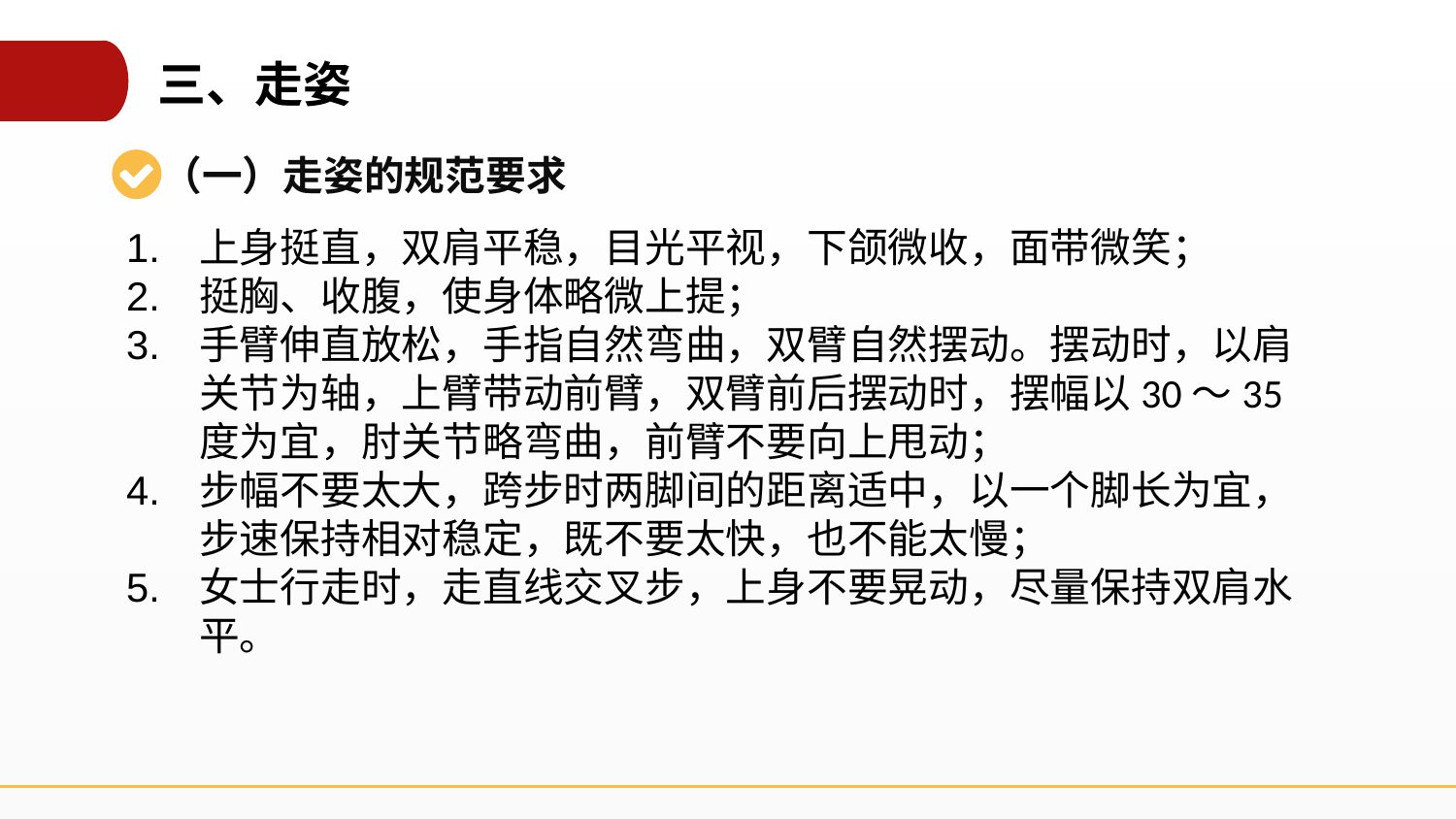

三、走姿

（一）走姿的规范要求
上身挺直，双肩平稳，目光平视，下颌微收，面带微笑；
挺胸、收腹，使身体略微上提；
手臂伸直放松，手指自然弯曲，双臂自然摆动。摆动时，以肩关节为轴，上臂带动前臂，双臂前后摆动时，摆幅以30～35度为宜，肘关节略弯曲，前臂不要向上甩动；
步幅不要太大，跨步时两脚间的距离适中，以一个脚长为宜，步速保持相对稳定，既不要太快，也不能太慢；
女士行走时，走直线交叉步，上身不要晃动，尽量保持双肩水平。